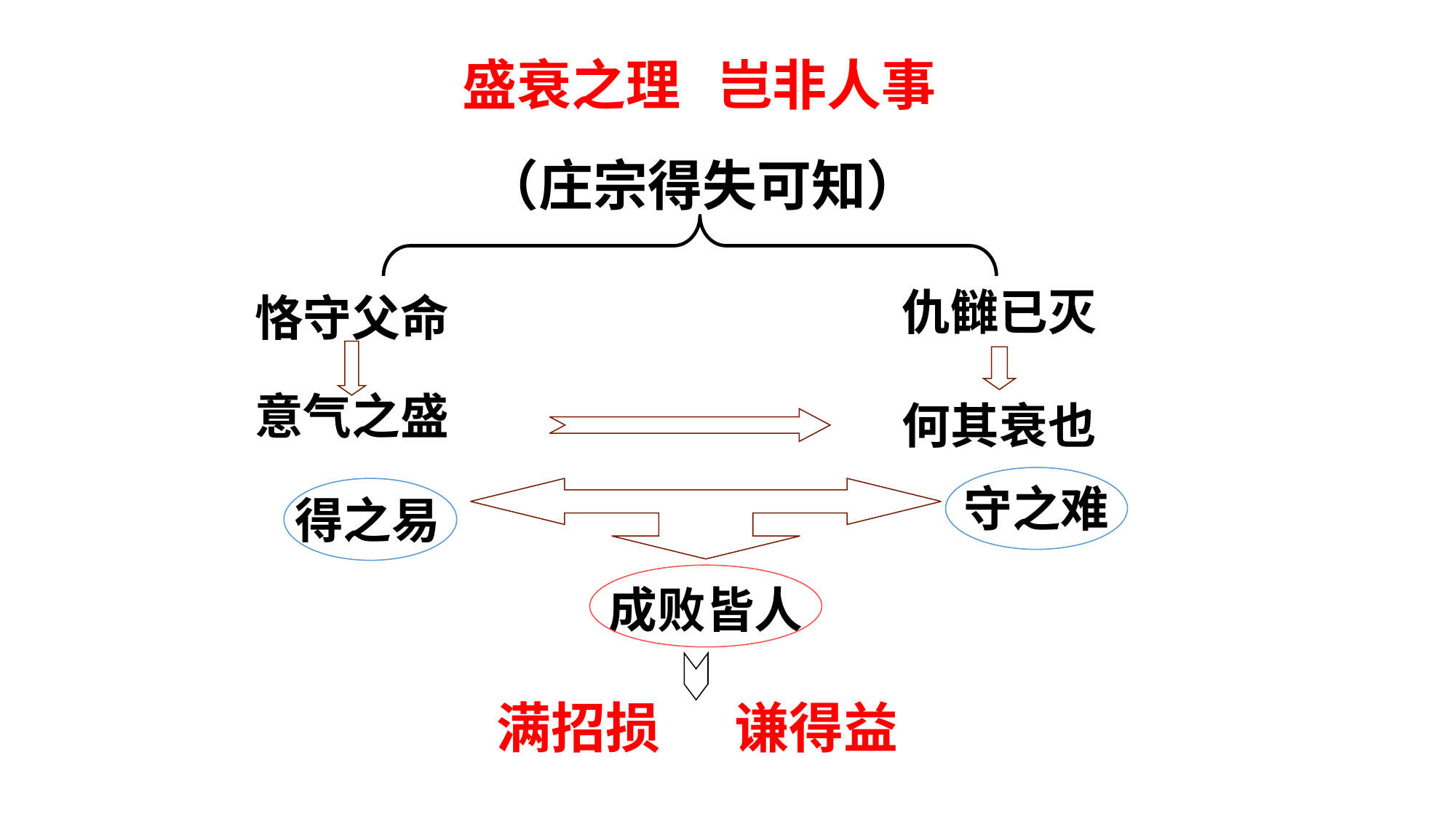

盛衰之理   岂非人事
（庄宗得失可知）
仇雠已灭
恪守父命

意气之盛
何其衰也

守之难

得之易

成败皆人

满招损      谦得益